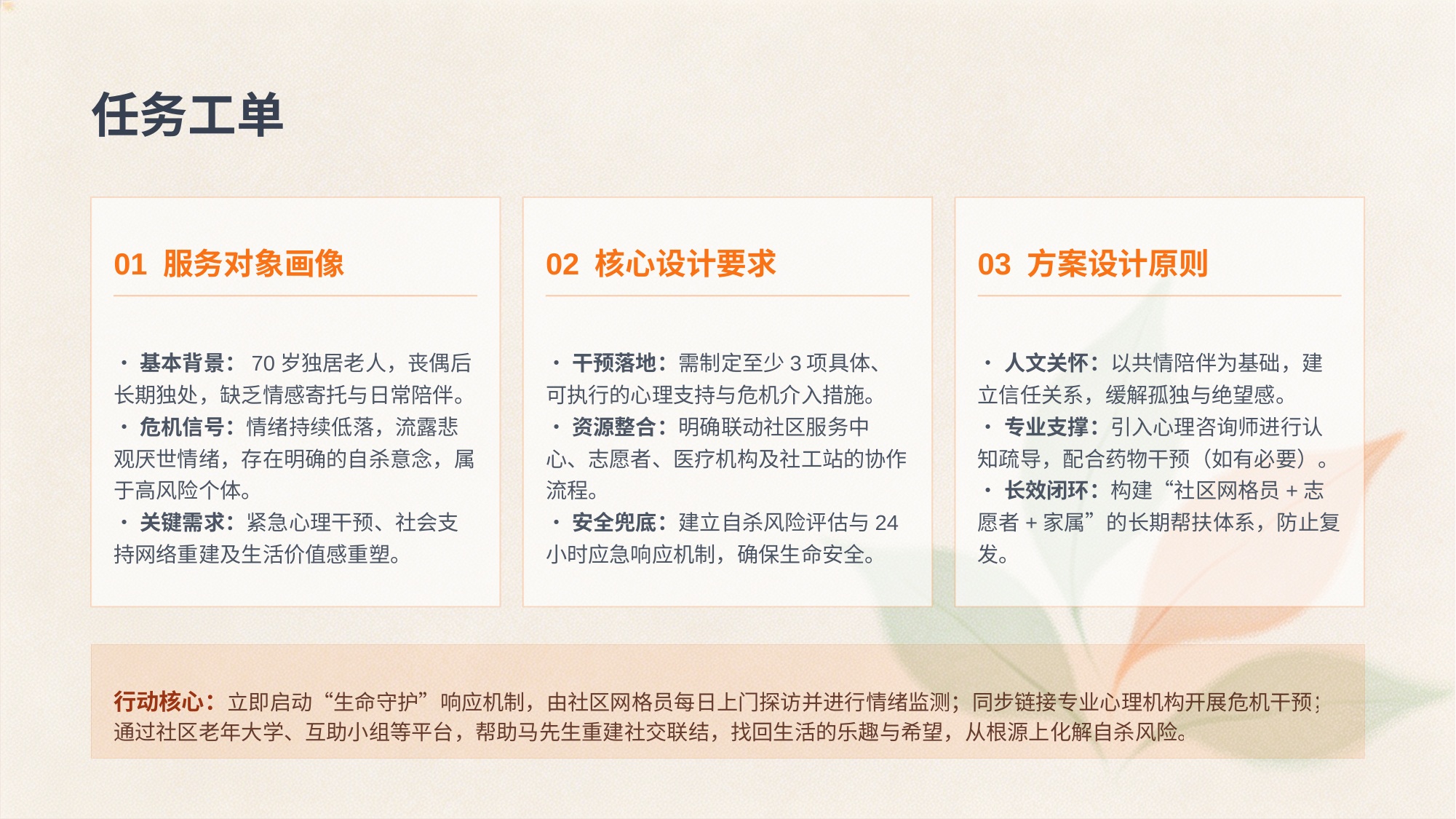

任务工单

01 服务对象画像
02 核心设计要求
03 方案设计原则
•基本背景：70岁独居老人，丧偶后长期独处，缺乏情感寄托与日常陪伴。
•危机信号：情绪持续低落，流露悲观厌世情绪，存在明确的自杀意念，属于高风险个体。
•关键需求：紧急心理干预、社会支持网络重建及生活价值感重塑。
•干预落地：需制定至少3项具体、可执行的心理支持与危机介入措施。
•资源整合：明确联动社区服务中心、志愿者、医疗机构及社工站的协作流程。
•安全兜底：建立自杀风险评估与24小时应急响应机制，确保生命安全。
•人文关怀：以共情陪伴为基础，建立信任关系，缓解孤独与绝望感。
•专业支撑：引入心理咨询师进行认知疏导，配合药物干预（如有必要）。
•长效闭环：构建“社区网格员+志愿者+家属”的长期帮扶体系，防止复发。

行动核心：立即启动“生命守护”响应机制，由社区网格员每日上门探访并进行情绪监测；同步链接专业心理机构开展危机干预；通过社区老年大学、互助小组等平台，帮助马先生重建社交联结，找回生活的乐趣与希望，从根源上化解自杀风险。